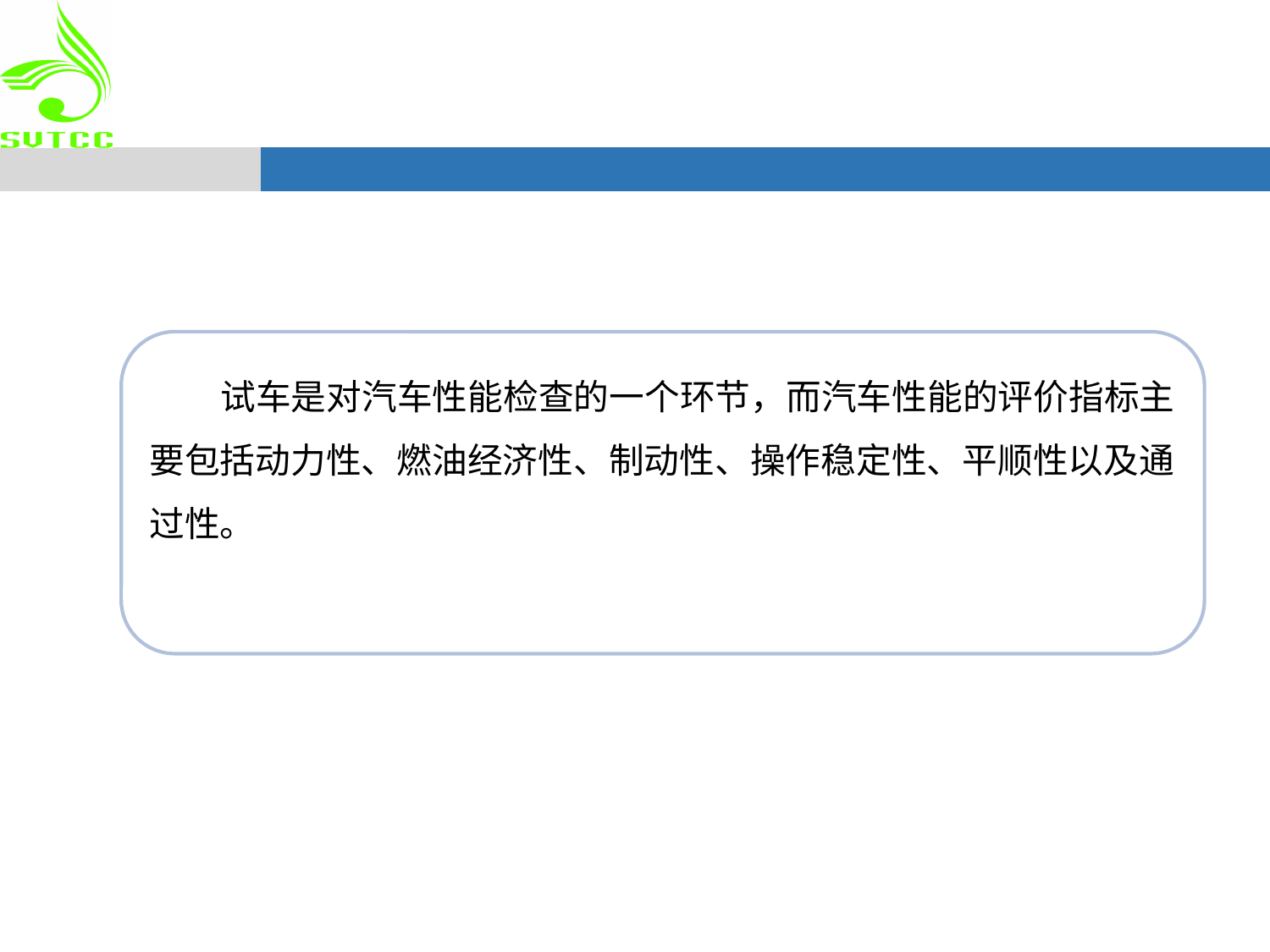

试车是对汽车性能检查的一个环节，而汽车性能的评价指标主要包括动力性、燃油经济性、制动性、操作稳定性、平顺性以及通过性。